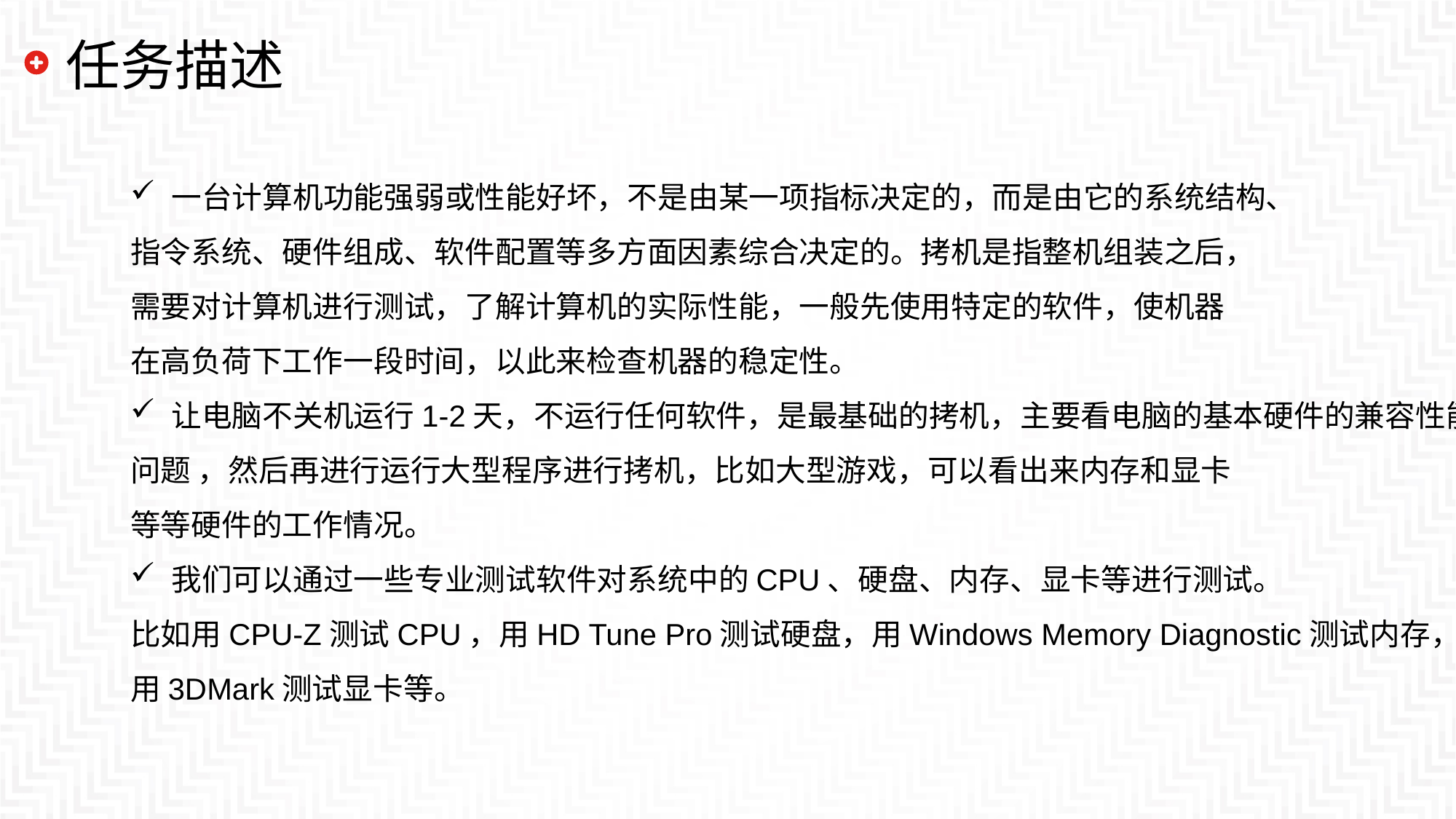

# 任务描述
一台计算机功能强弱或性能好坏，不是由某一项指标决定的，而是由它的系统结构、
指令系统、硬件组成、软件配置等多方面因素综合决定的。拷机是指整机组装之后，
需要对计算机进行测试，了解计算机的实际性能，一般先使用特定的软件，使机器
在高负荷下工作一段时间，以此来检查机器的稳定性。
让电脑不关机运行1-2天，不运行任何软件，是最基础的拷机，主要看电脑的基本硬件的兼容性能， 如果没有
问题 ，然后再进行运行大型程序进行拷机，比如大型游戏，可以看出来内存和显卡
等等硬件的工作情况。
我们可以通过一些专业测试软件对系统中的CPU、硬盘、内存、显卡等进行测试。
比如用CPU-Z测试CPU，用HD Tune Pro测试硬盘，用Windows Memory Diagnostic测试内存，
用3DMark测试显卡等。